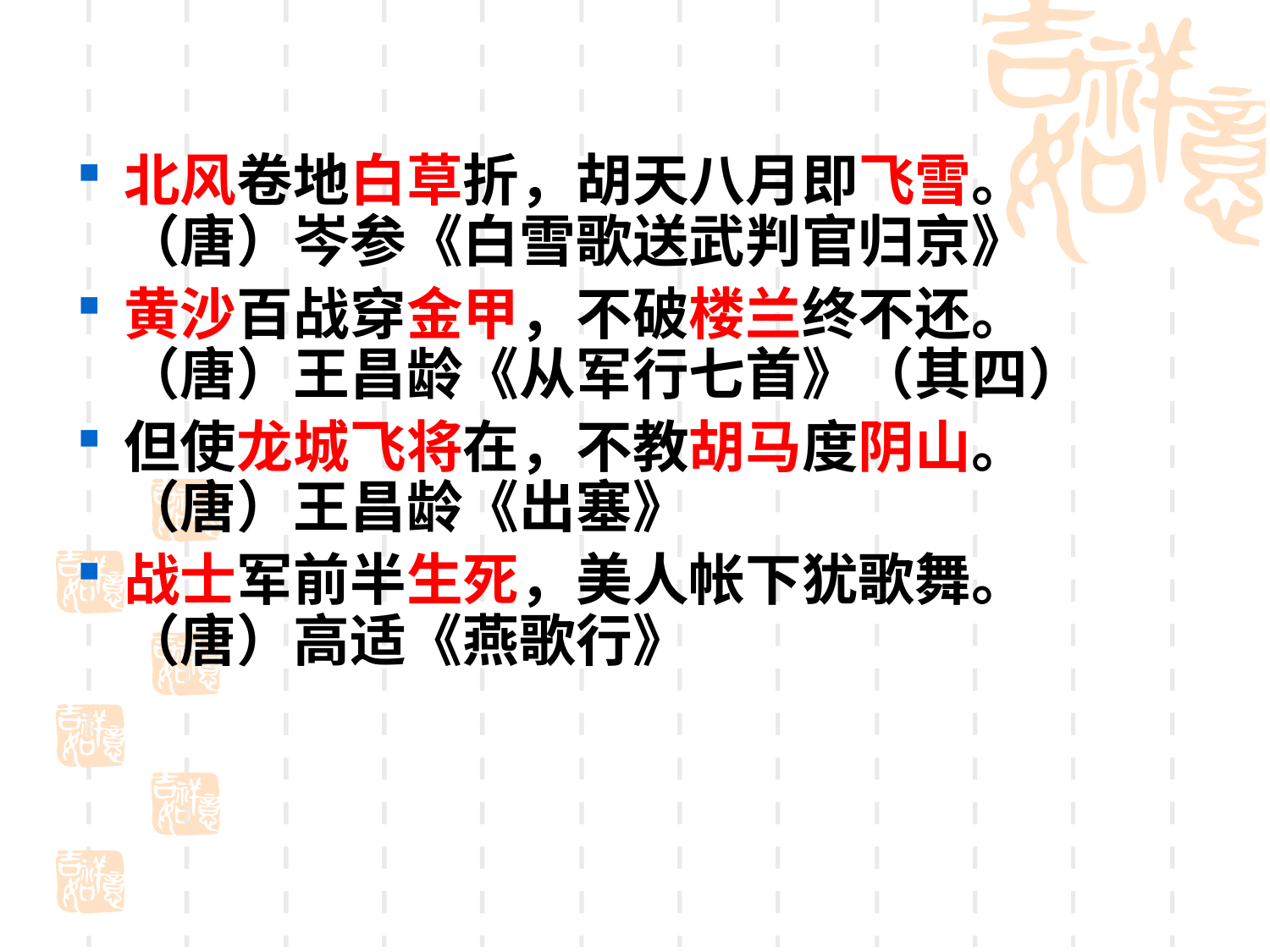

北风卷地白草折，胡天八月即飞雪。（唐）岑参《白雪歌送武判官归京》
黄沙百战穿金甲，不破楼兰终不还。（唐）王昌龄《从军行七首》（其四）
但使龙城飞将在，不教胡马度阴山。（唐）王昌龄《出塞》
战士军前半生死，美人帐下犹歌舞。（唐）高适《燕歌行》